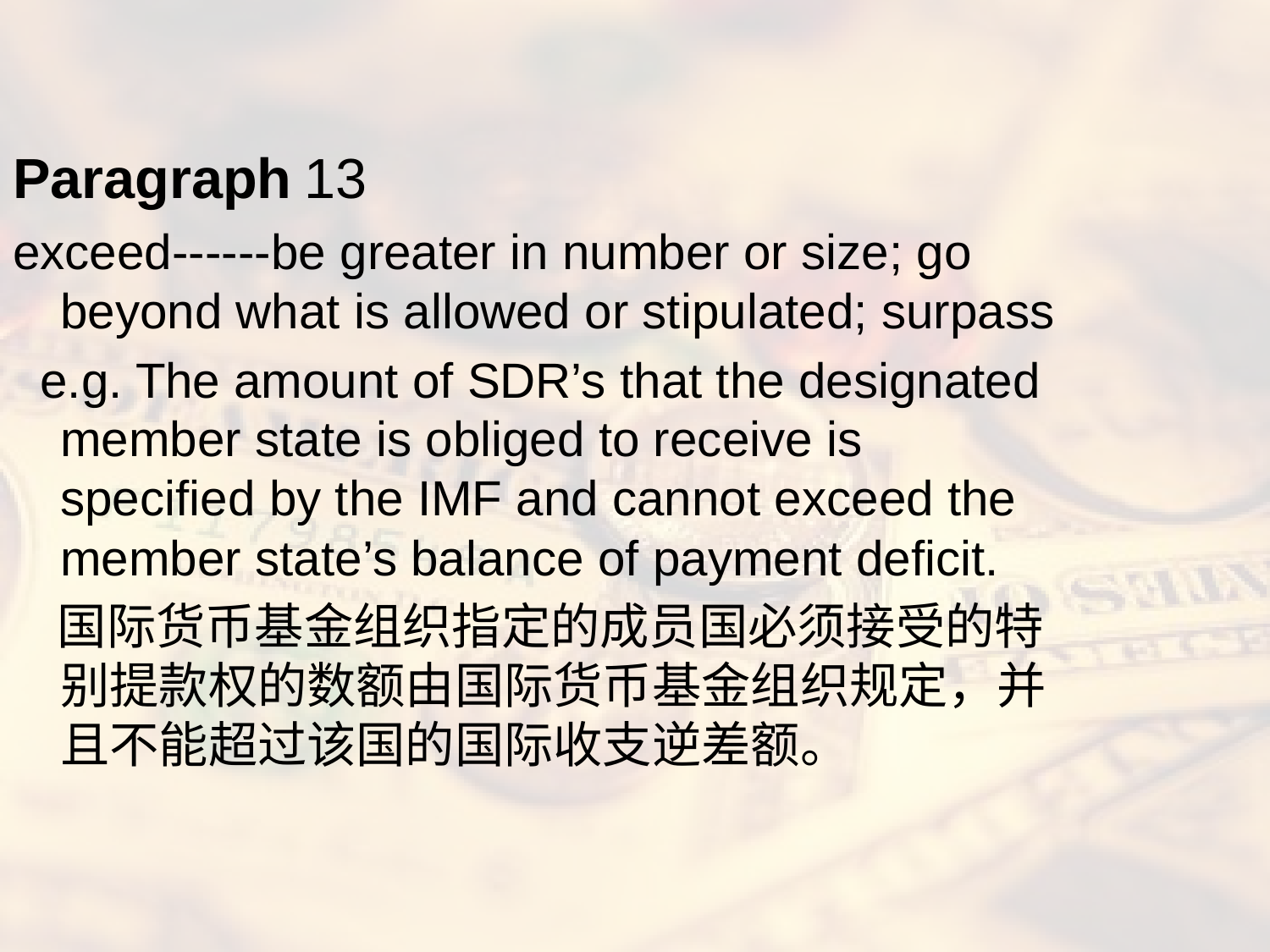

#
Paragraph 13
exceed------be greater in number or size; go beyond what is allowed or stipulated; surpass
  e.g. The amount of SDR’s that the designated member state is obliged to receive is specified by the IMF and cannot exceed the member state’s balance of payment deficit.
   国际货币基金组织指定的成员国必须接受的特别提款权的数额由国际货币基金组织规定，并且不能超过该国的国际收支逆差额。